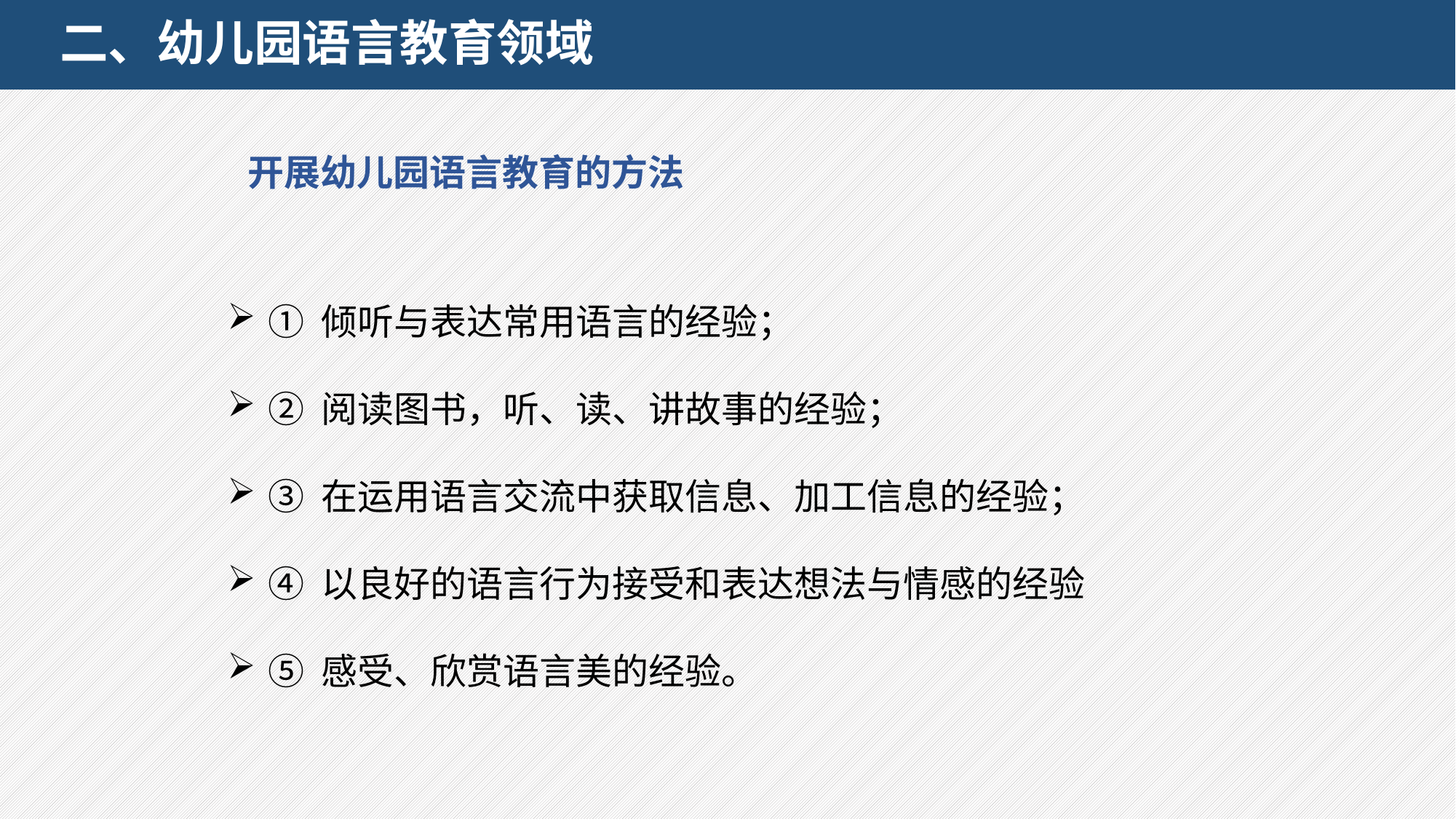

# 二、幼儿园语言教育领域
 开展幼儿园语言教育的方法
① 倾听与表达常用语言的经验；
② 阅读图书，听、读、讲故事的经验；
③ 在运用语言交流中获取信息、加工信息的经验；
④ 以良好的语言行为接受和表达想法与情感的经验
⑤ 感受、欣赏语言美的经验。